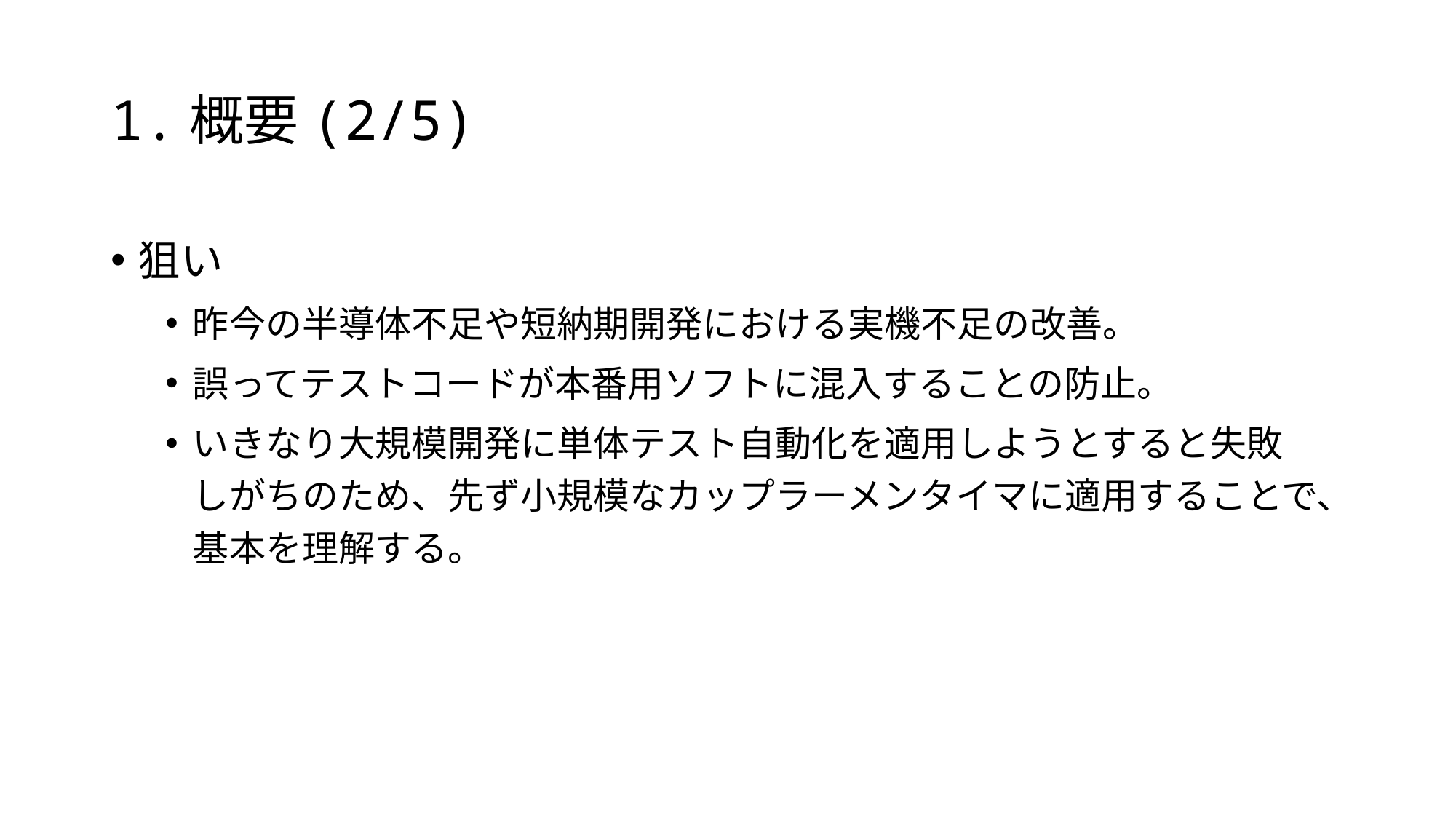

# 1.概要(2/5)
狙い
昨今の半導体不足や短納期開発における実機不足の改善。
誤ってテストコードが本番用ソフトに混入することの防止。
いきなり大規模開発に単体テスト自動化を適用しようとすると失敗しがちのため、先ず小規模なカップラーメンタイマに適用することで、基本を理解する。